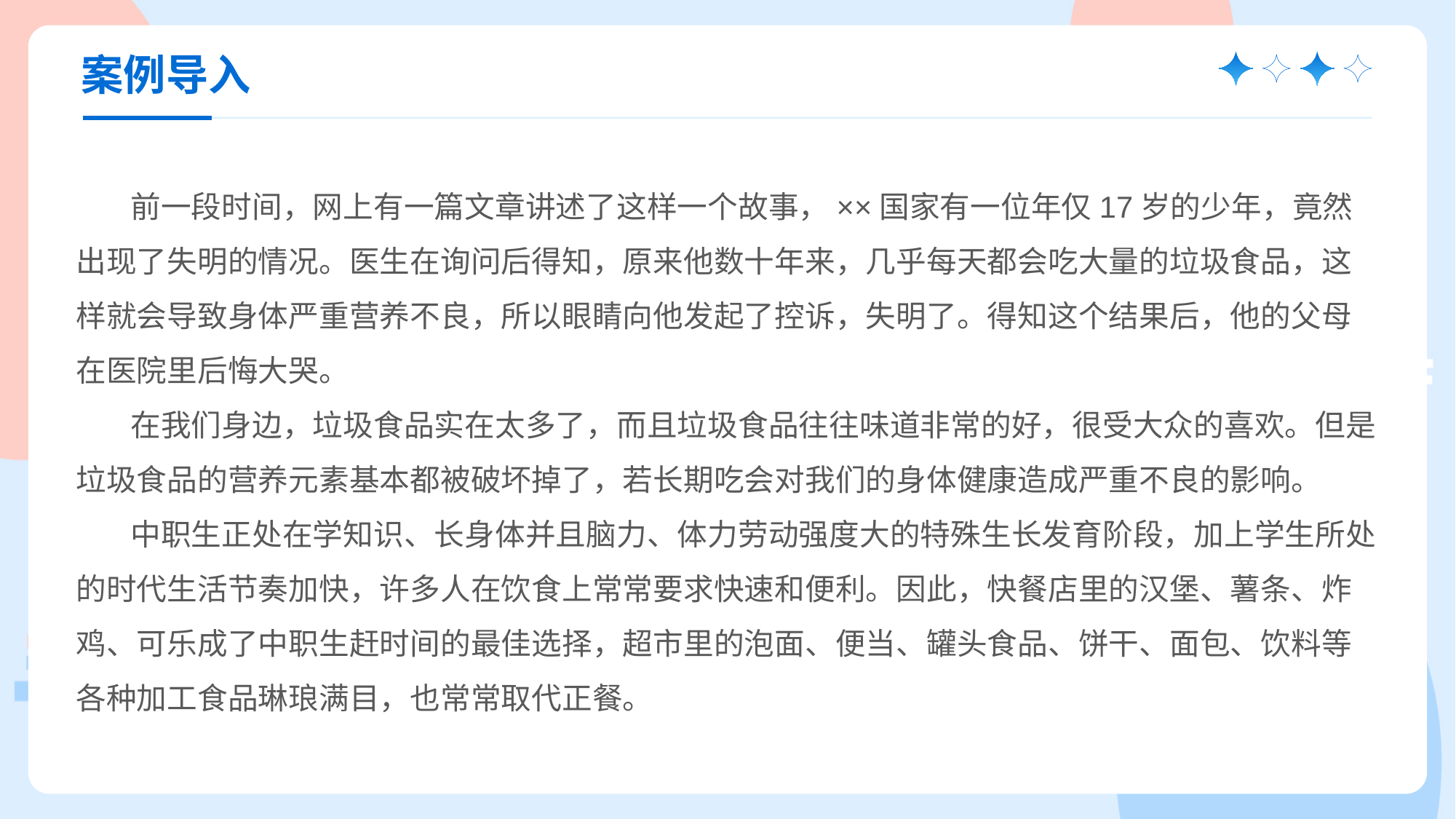

案例导入
前一段时间，网上有一篇文章讲述了这样一个故事，××国家有一位年仅17岁的少年，竟然出现了失明的情况。医生在询问后得知，原来他数十年来，几乎每天都会吃大量的垃圾食品，这样就会导致身体严重营养不良，所以眼睛向他发起了控诉，失明了。得知这个结果后，他的父母在医院里后悔大哭。
在我们身边，垃圾食品实在太多了，而且垃圾食品往往味道非常的好，很受大众的喜欢。但是垃圾食品的营养元素基本都被破坏掉了，若长期吃会对我们的身体健康造成严重不良的影响。
中职生正处在学知识、长身体并且脑力、体力劳动强度大的特殊生长发育阶段，加上学生所处的时代生活节奏加快，许多人在饮食上常常要求快速和便利。因此，快餐店里的汉堡、薯条、炸鸡、可乐成了中职生赶时间的最佳选择，超市里的泡面、便当、罐头食品、饼干、面包、饮料等各种加工食品琳琅满目，也常常取代正餐。